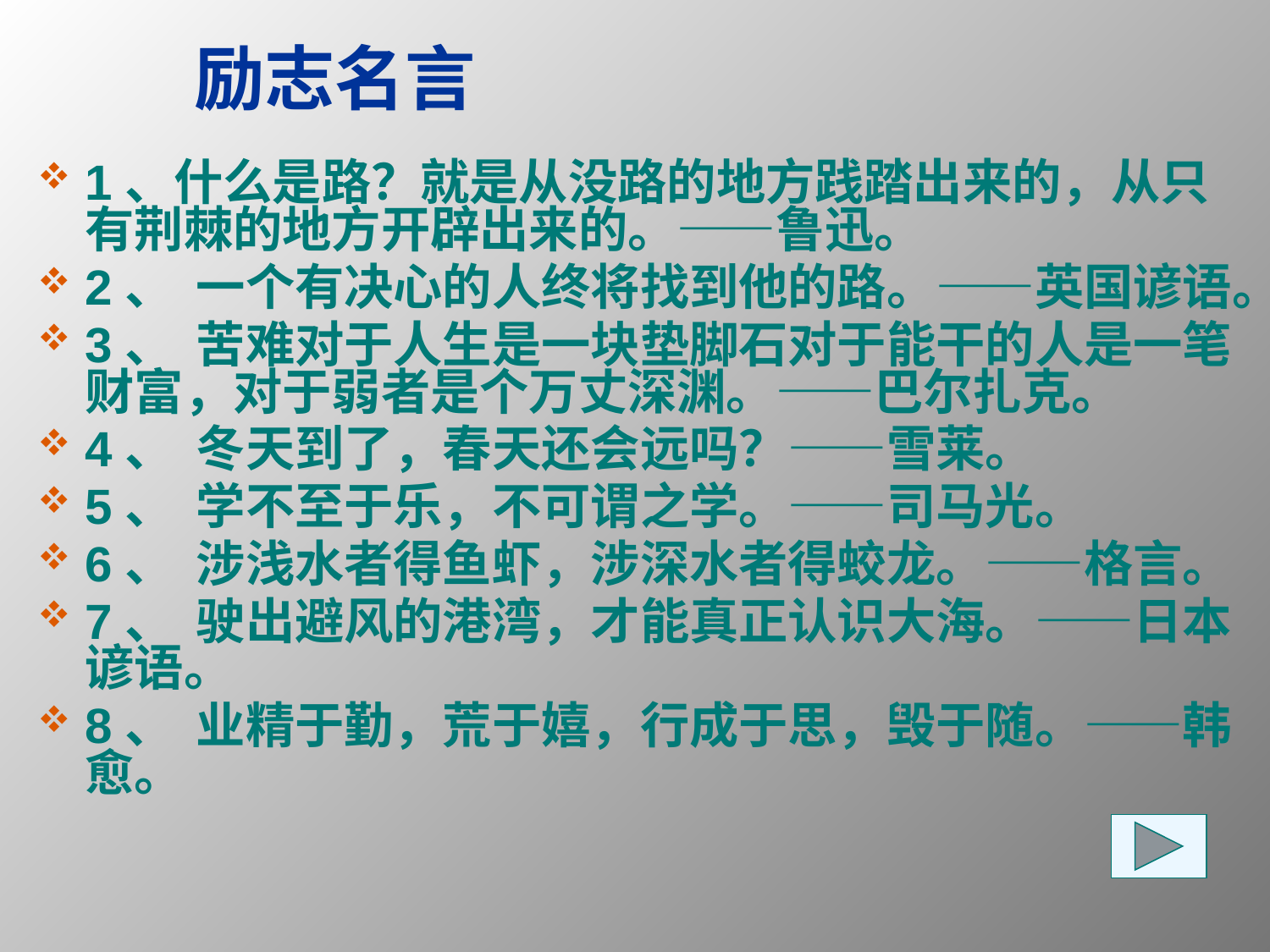

# 励志名言
1、什么是路？就是从没路的地方践踏出来的，从只有荆棘的地方开辟出来的。——鲁迅。
2、  一个有决心的人终将找到他的路。——英国谚语。
3、  苦难对于人生是一块垫脚石对于能干的人是一笔财富，对于弱者是个万丈深渊。——巴尔扎克。
4、  冬天到了，春天还会远吗？——雪莱。
5、  学不至于乐，不可谓之学。——司马光。
6、  涉浅水者得鱼虾，涉深水者得蛟龙。——格言。
7、  驶出避风的港湾，才能真正认识大海。——日本谚语。
8、  业精于勤，荒于嬉，行成于思，毁于随。——韩愈。